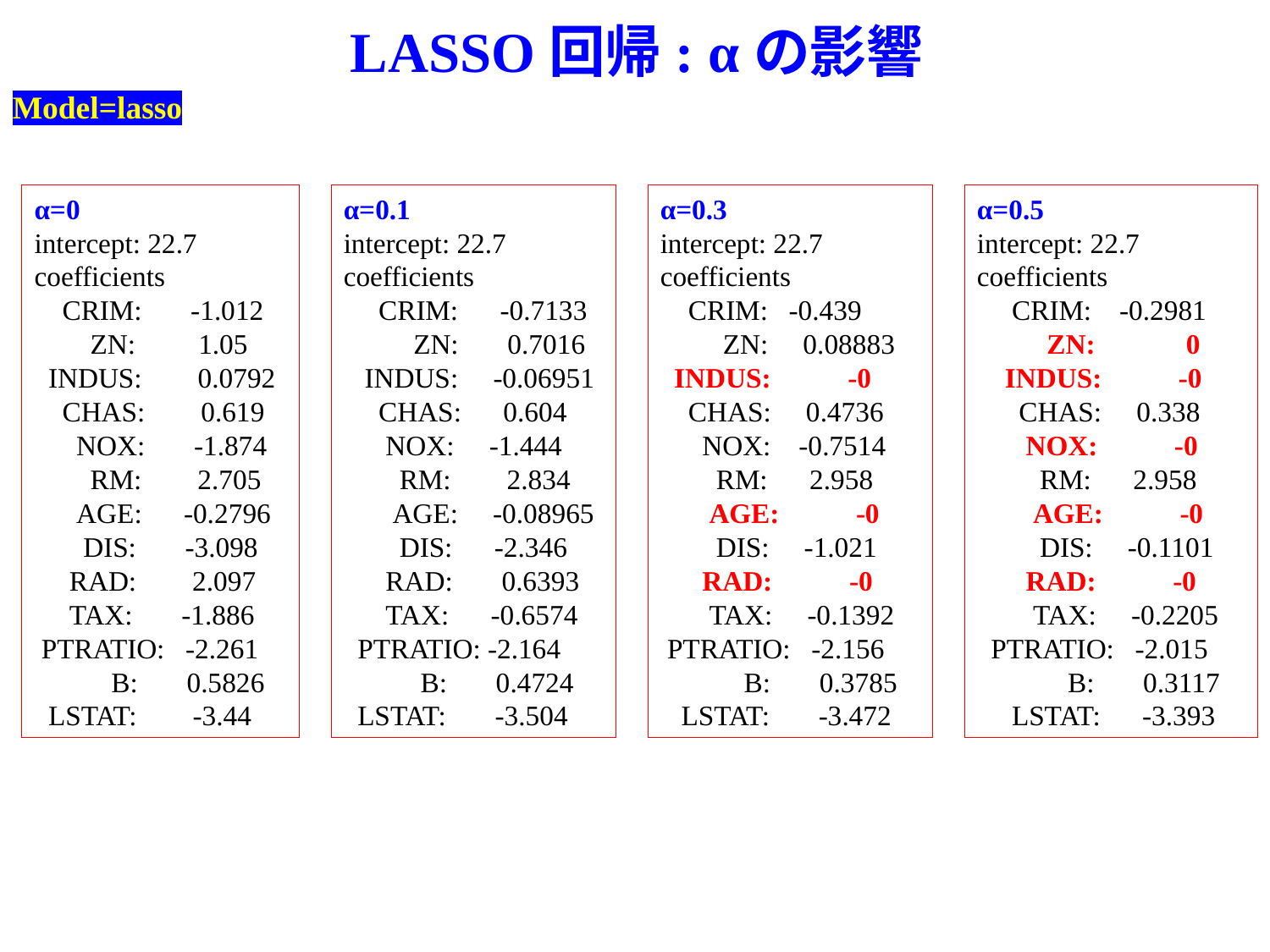

LASSO回帰: αの影響
Model=lasso
α=0
intercept: 22.7
coefficients
    CRIM:       -1.012
        ZN:         1.05
  INDUS:        0.0792
    CHAS:        0.619
      NOX:       -1.874
        RM:        2.705
      AGE:      -0.2796
       DIS:       -3.098
     RAD:        2.097
     TAX:       -1.886
 PTRATIO:   -2.261
           B:       0.5826
  LSTAT:        -3.44
α=0.1
intercept: 22.7
coefficients
     CRIM:      -0.7133
          ZN:       0.7016
   INDUS:     -0.06951
     CHAS:      0.604
      NOX:     -1.444
        RM:        2.834
       AGE:     -0.08965
        DIS:      -2.346
      RAD:       0.6393
      TAX:      -0.6574
  PTRATIO: -2.164
           B:       0.4724
  LSTAT:       -3.504
α=0.3
intercept: 22.7
coefficients
    CRIM:   -0.439
         ZN:     0.08883
  INDUS:           -0
    CHAS:     0.4736
      NOX:    -0.7514
        RM:      2.958
       AGE:           -0
        DIS:     -1.021
      RAD:           -0
       TAX:     -0.1392
 PTRATIO:   -2.156
            B:       0.3785
   LSTAT:       -3.472
α=0.5
intercept: 22.7
coefficients
     CRIM:    -0.2981
          ZN:             0
    INDUS:           -0
      CHAS:     0.338
       NOX:           -0
         RM:      2.958
        AGE:           -0
         DIS:     -0.1101
       RAD:           -0
        TAX:     -0.2205
  PTRATIO:   -2.015
             B:       0.3117
     LSTAT:      -3.393